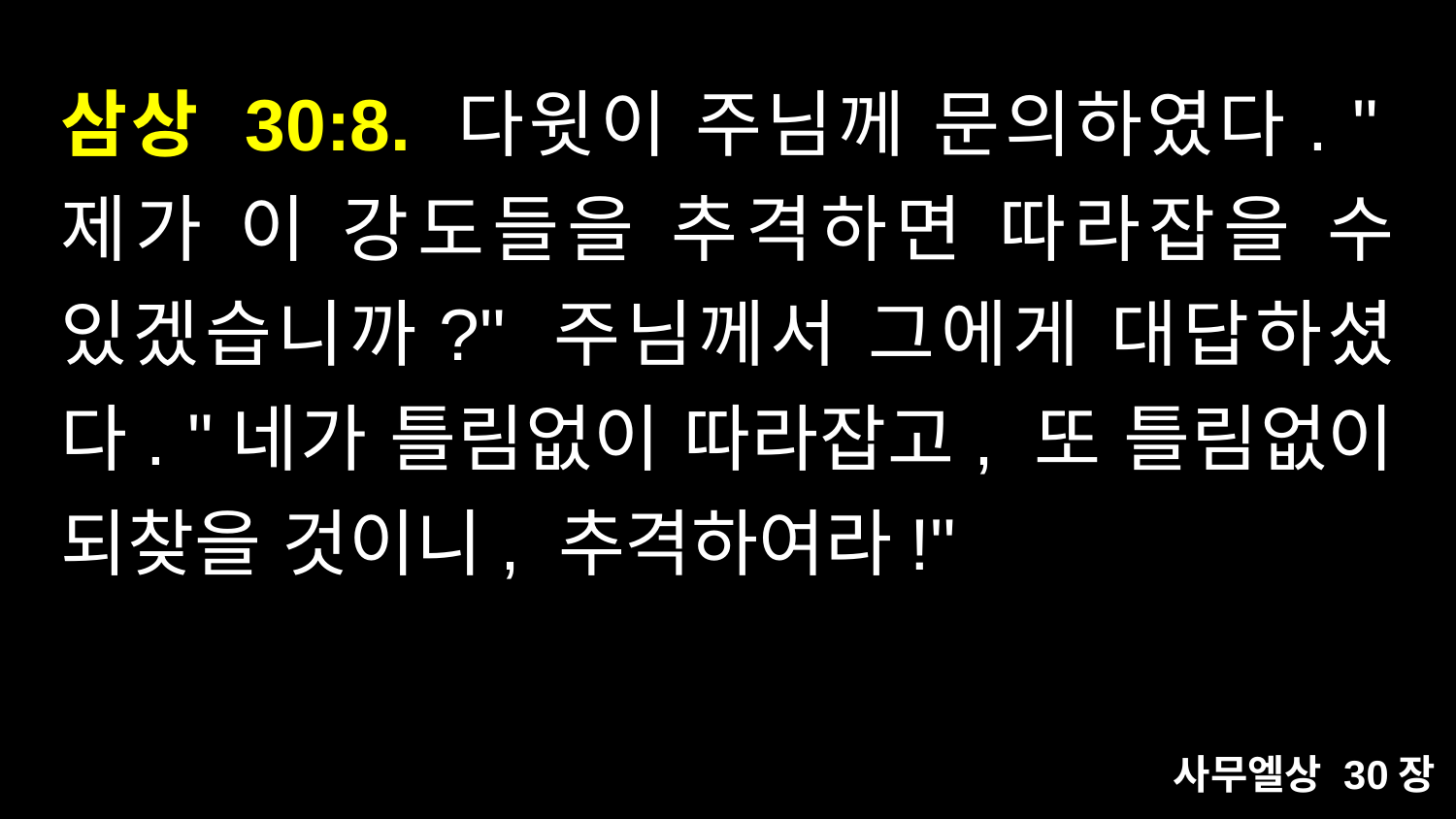

# 삼상 30:8. 다윗이 주님께 문의하였다. "제가 이 강도들을 추격하면 따라잡을 수 있겠습니까?" 주님께서 그에게 대답하셨다. "네가 틀림없이 따라잡고, 또 틀림없이 되찾을 것이니, 추격하여라!"
사무엘상 30장